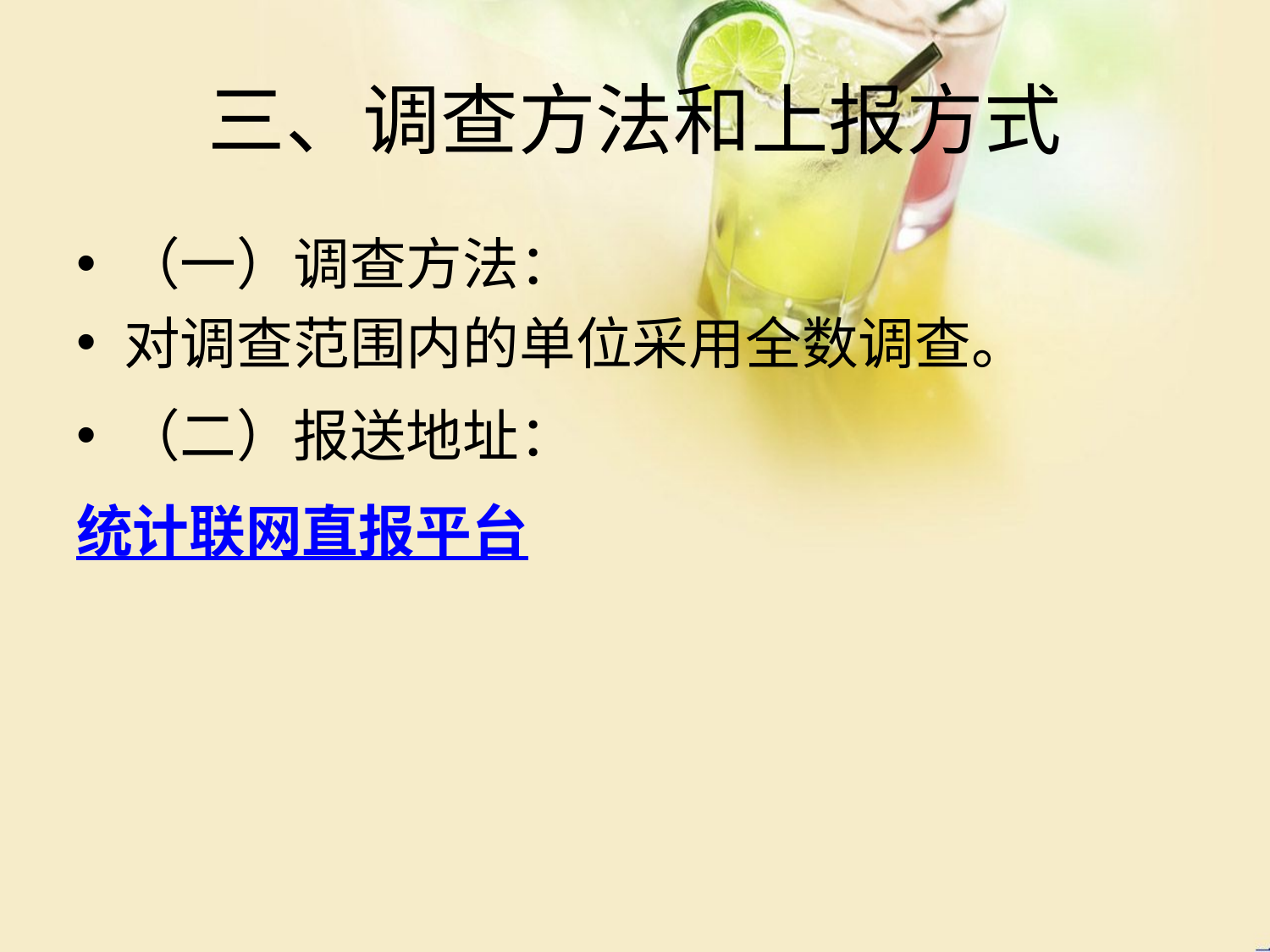

# 三、调查方法和上报方式
（一）调查方法：
对调查范围内的单位采用全数调查。
（二）报送地址：
统计联网直报平台